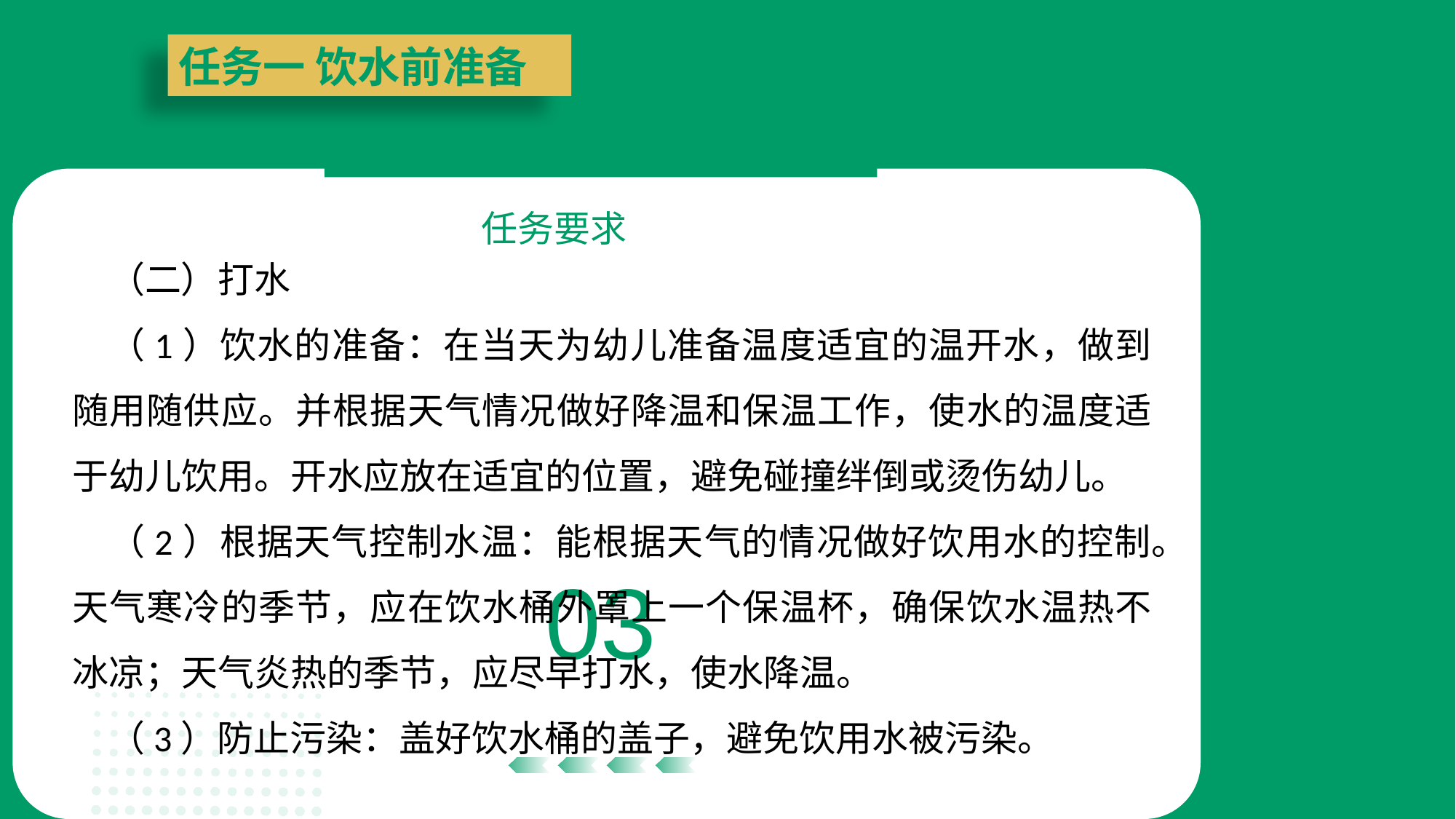

任务一 饮水前准备

任务要求

03

（二）打水
（1）饮水的准备：在当天为幼儿准备温度适宜的温开水，做到随用随供应。并根据天气情况做好降温和保温工作，使水的温度适于幼儿饮用。开水应放在适宜的位置，避免碰撞绊倒或烫伤幼儿。
（2）根据天气控制水温：能根据天气的情况做好饮用水的控制。天气寒冷的季节，应在饮水桶外罩上一个保温杯，确保饮水温热不冰凉；天气炎热的季节，应尽早打水，使水降温。
（3）防止污染：盖好饮水桶的盖子，避免饮用水被污染。